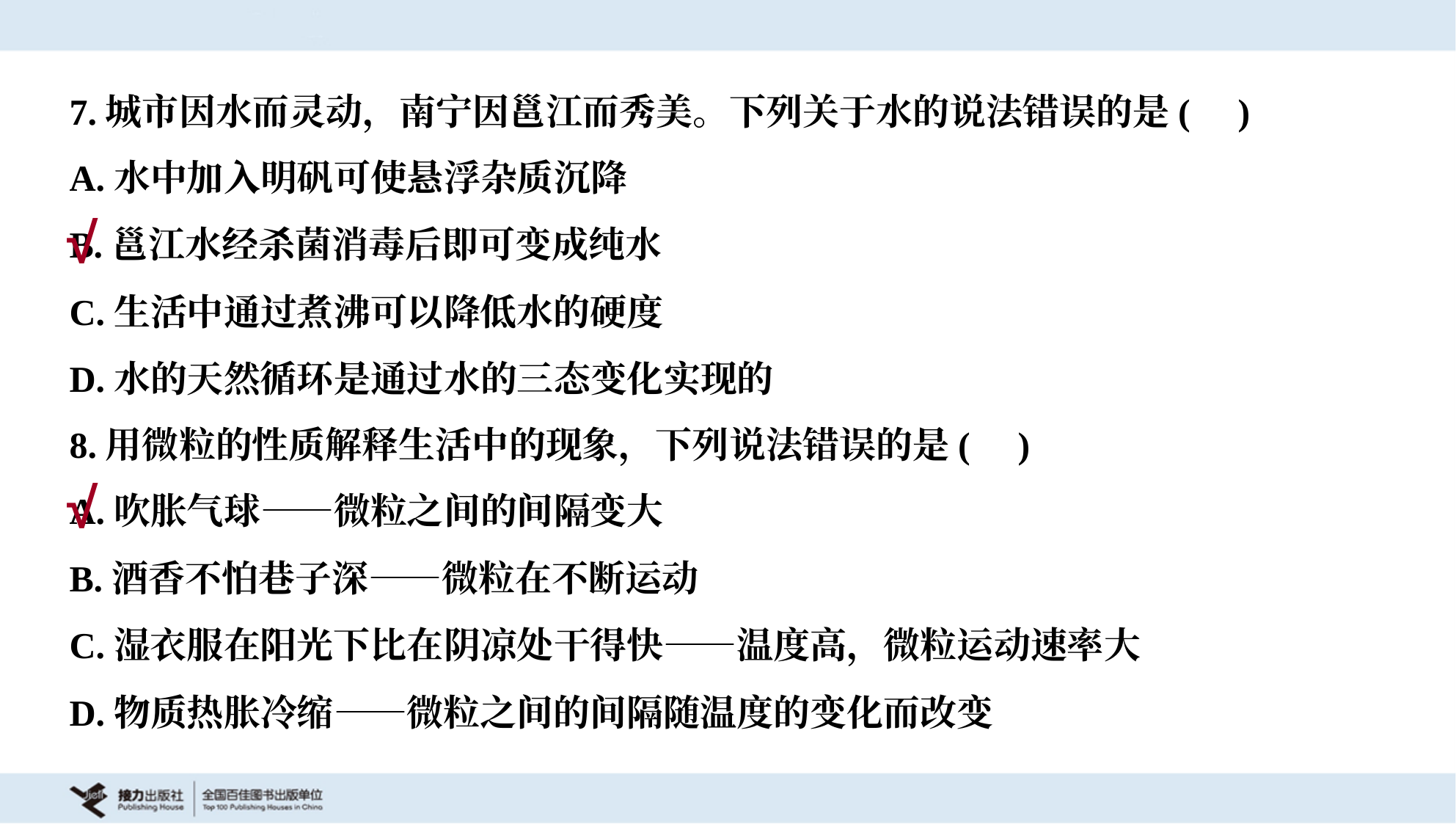

7.城市因水而灵动，南宁因邕江而秀美。下列关于水的说法错误的是(     )
A.水中加入明矾可使悬浮杂质沉降
B.邕江水经杀菌消毒后即可变成纯水
C.生活中通过煮沸可以降低水的硬度
D.水的天然循环是通过水的三态变化实现的
√
8.用微粒的性质解释生活中的现象，下列说法错误的是(     )
A.吹胀气球——微粒之间的间隔变大
B.酒香不怕巷子深——微粒在不断运动
C.湿衣服在阳光下比在阴凉处干得快——温度高，微粒运动速率大
D.物质热胀冷缩——微粒之间的间隔随温度的变化而改变
√